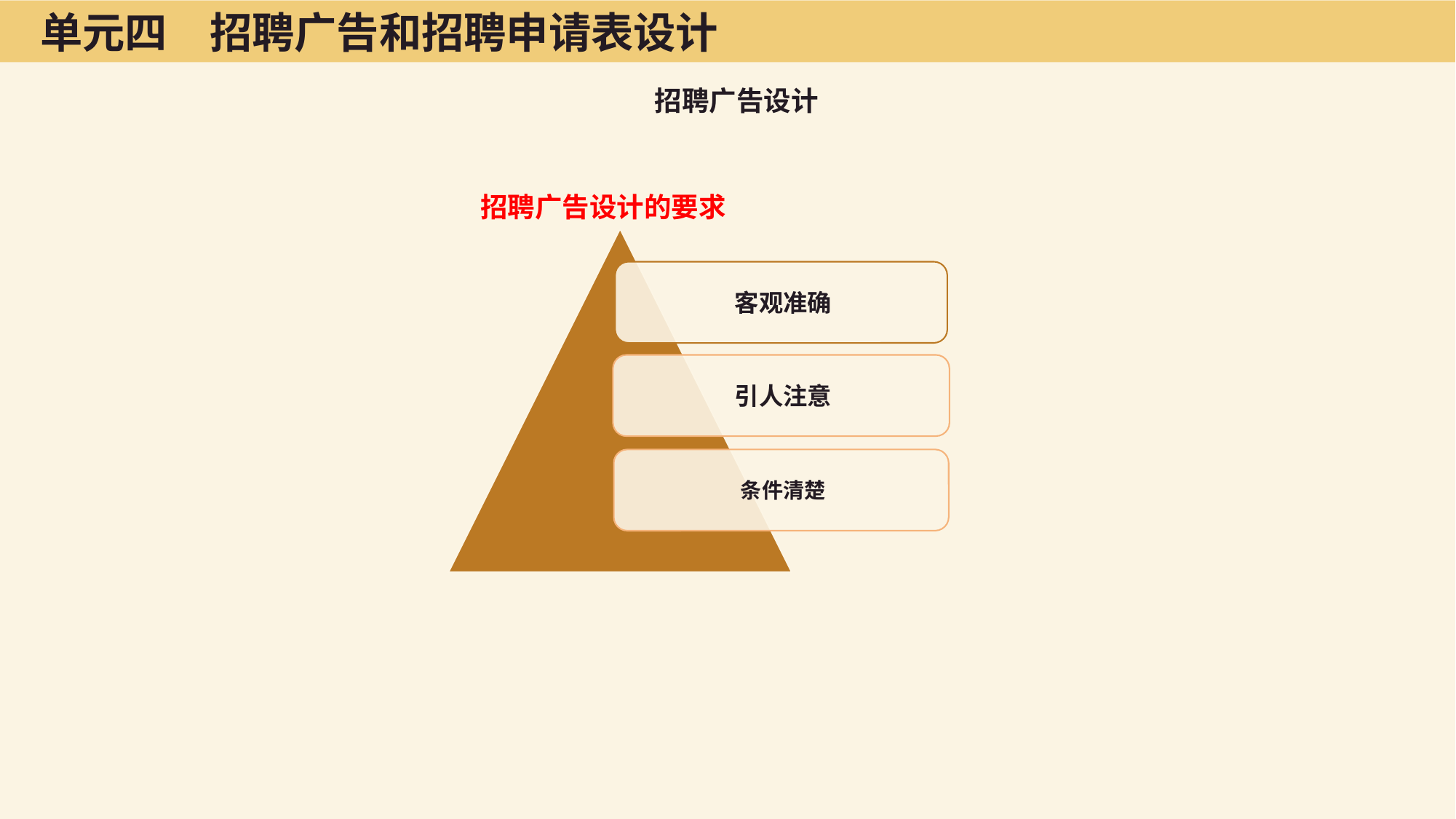

单元四　招聘广告和招聘申请表设计
招聘广告设计
招聘广告设计的要求
客观准确
引人注意
条件清楚